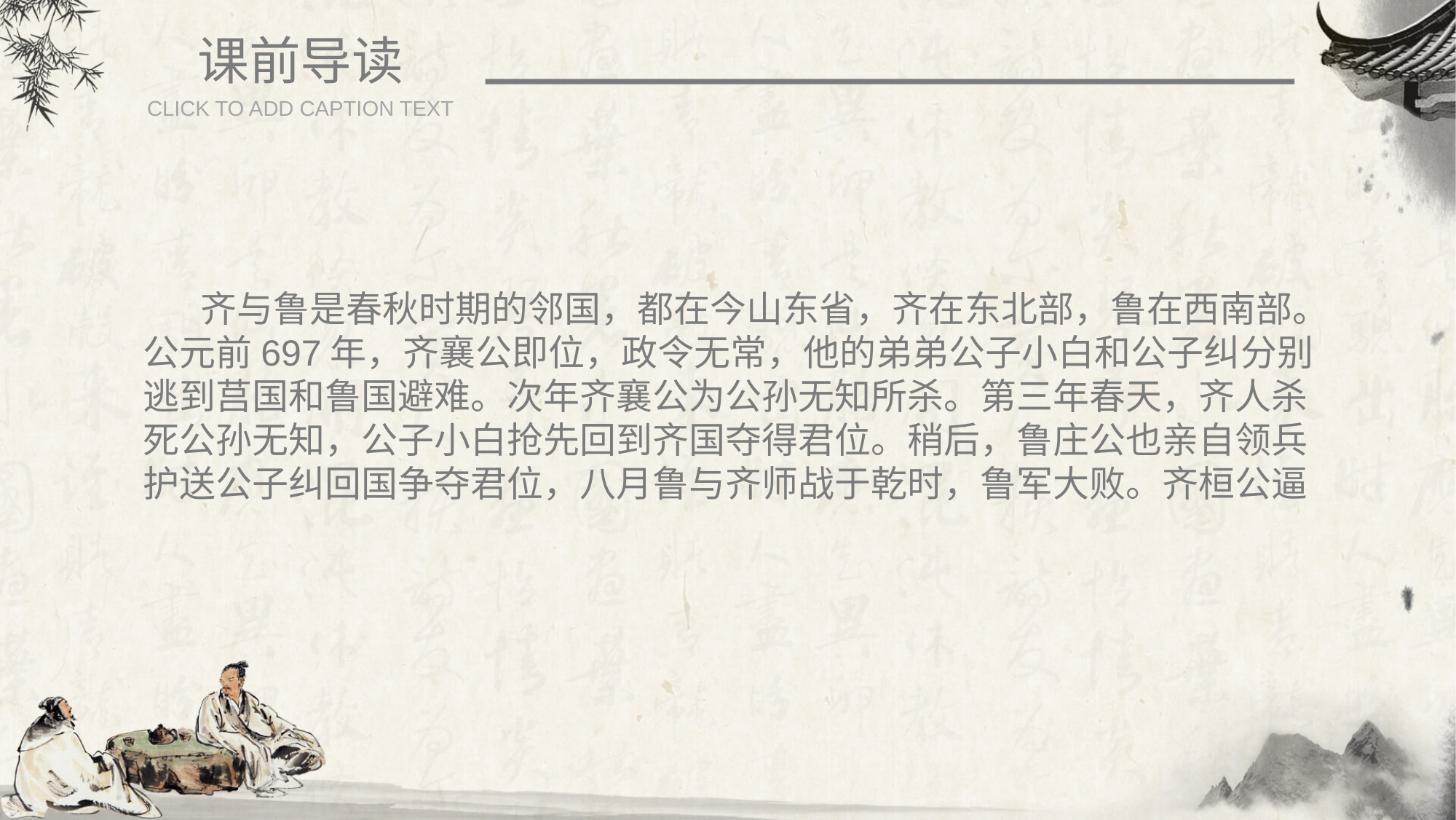

课前导读

CLICK TO ADD CAPTION TEXT
      齐与鲁是春秋时期的邻国，都在今山东省，齐在东北部，鲁在西南部。公元前697年，齐襄公即位，政令无常，他的弟弟公子小白和公子纠分别逃到莒国和鲁国避难。次年齐襄公为公孙无知所杀。第三年春天，齐人杀死公孙无知，公子小白抢先回到齐国夺得君位。稍后，鲁庄公也亲自领兵护送公子纠回国争夺君位，八月鲁与齐师战于乾时，鲁军大败。齐桓公逼